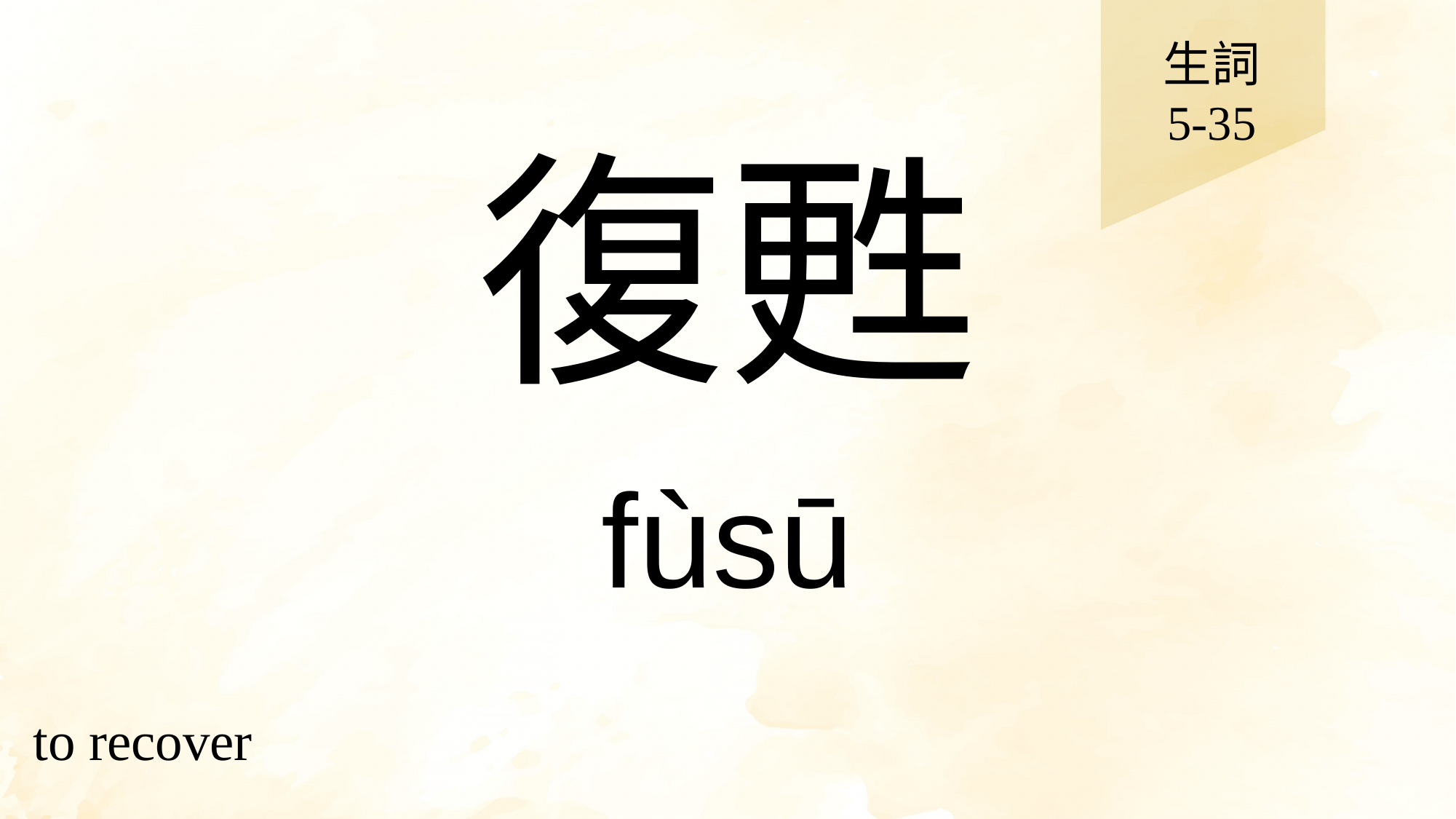

生詞
5-35
# 復甦
fùsū
to recover